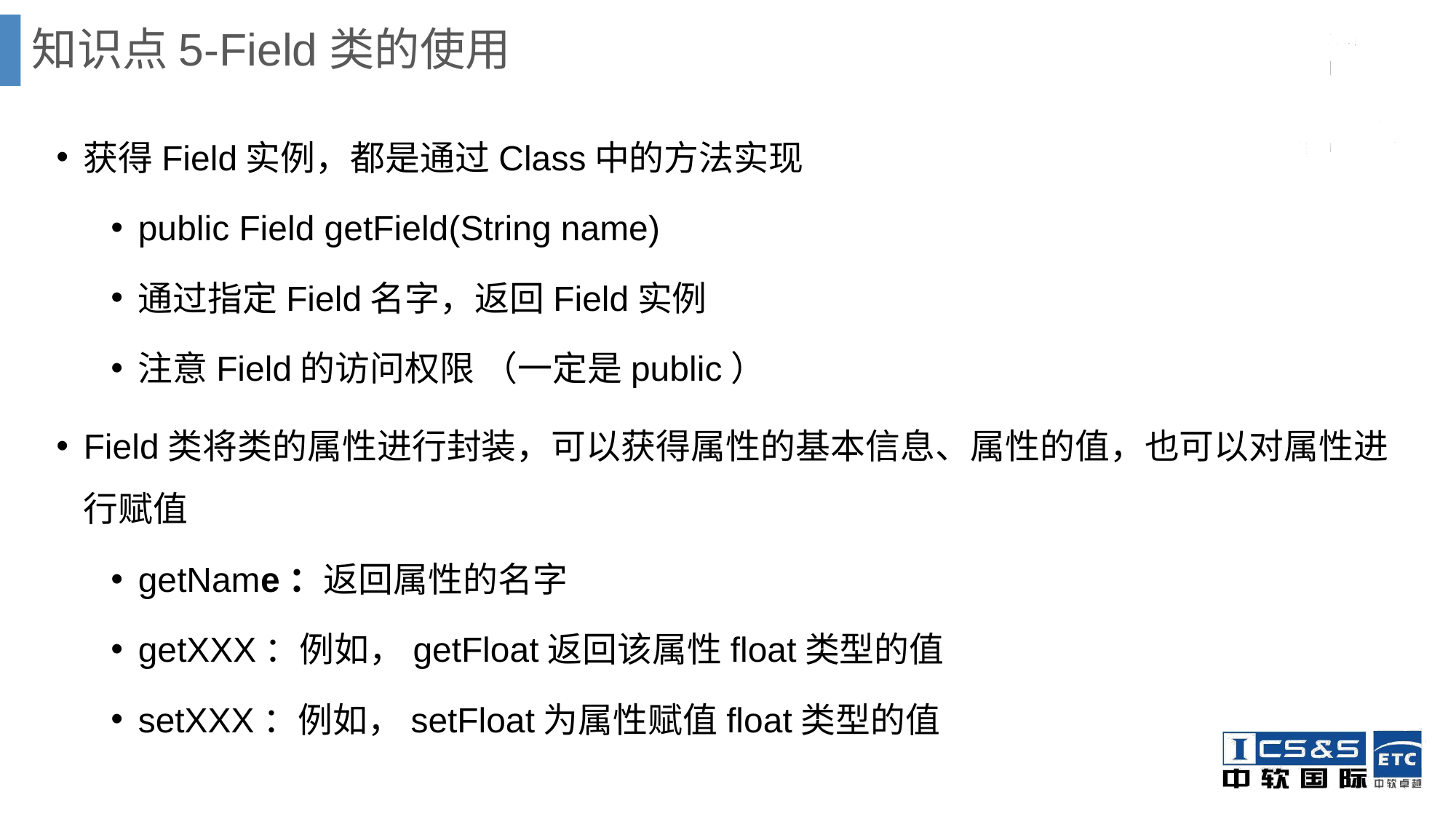

# 知识点5-Field类的使用
获得Field实例，都是通过Class中的方法实现
public Field getField(String name)
通过指定Field名字，返回Field实例
注意Field的访问权限 （一定是public）
Field类将类的属性进行封装，可以获得属性的基本信息、属性的值，也可以对属性进行赋值
getName：返回属性的名字
getXXX：例如，getFloat返回该属性float类型的值
setXXX：例如，setFloat为属性赋值float类型的值